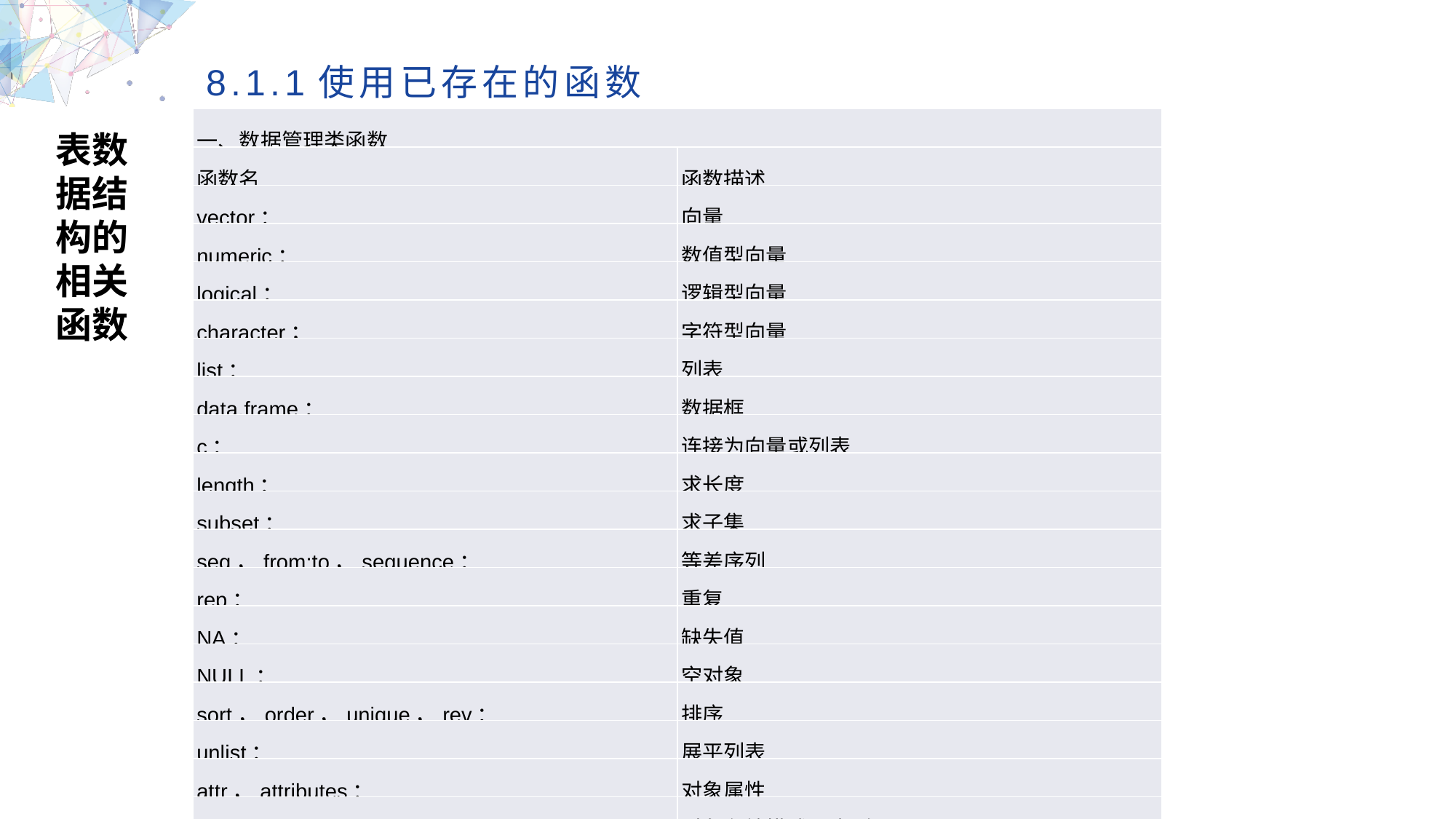

8.1.1使用已存在的函数
| 一、数据管理类函数 |  |
| --- | --- |
| 函数名 | 函数描述 |
| vector： | 向量 |
| numeric： | 数值型向量 |
| logical： | 逻辑型向量 |
| character； | 字符型向量 |
| list： | 列表 |
| data.frame： | 数据框 |
| c： | 连接为向量或列表 |
| length： | 求长度 |
| subset： | 求子集 |
| seq，from:to，sequence： | 等差序列 |
| rep： | 重复 |
| NA： | 缺失值 |
| NULL： | 空对象 |
| sort，order，unique，rev： | 排序 |
| unlist： | 展平列表 |
| attr，attributes： | 对象属性 |
| mode，typeof： | 对象存储模式与类型 |
| names： | 对象的名字属性 |
表数据结构的相关函数

MULTIPURPOSE PRESENTATION TEMPLATE | UNIQUE DESIGN
Welcome Message
Please replace text, click add relevant headline, modify the text content, also can copy your content to this directly. Please replace text, click add relevant headline, modify the text content, also can copy your content to this directly.